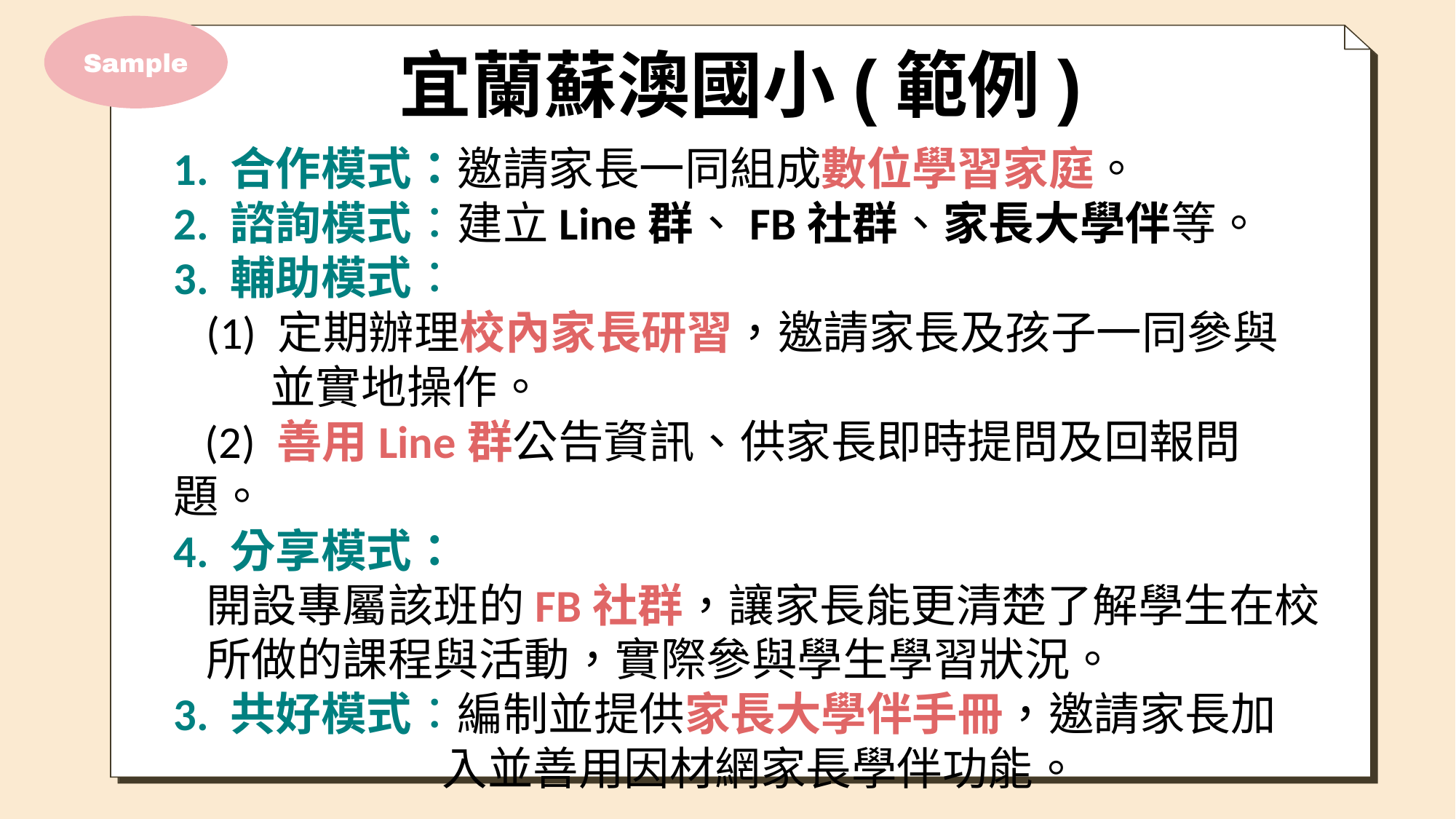

Sample

# 宜蘭蘇澳國小(範例)
1. 合作模式：邀請家長一同組成數位學習家庭。
2. 諮詢模式：建立Line群、FB社群、家長大學伴等。
3. 輔助模式：
(1) 定期辦理校內家長研習，邀請家長及孩子一同參與並實地操作。
   (2) 善用Line群公告資訊、供家長即時提問及回報問題。
4. 分享模式：
開設專屬該班的FB社群，讓家長能更清楚了解學生在校所做的課程與活動，實際參與學生學習狀況。
3. 共好模式：編制並提供家長大學伴手冊，邀請家長加入並善用因材網家長學伴功能。